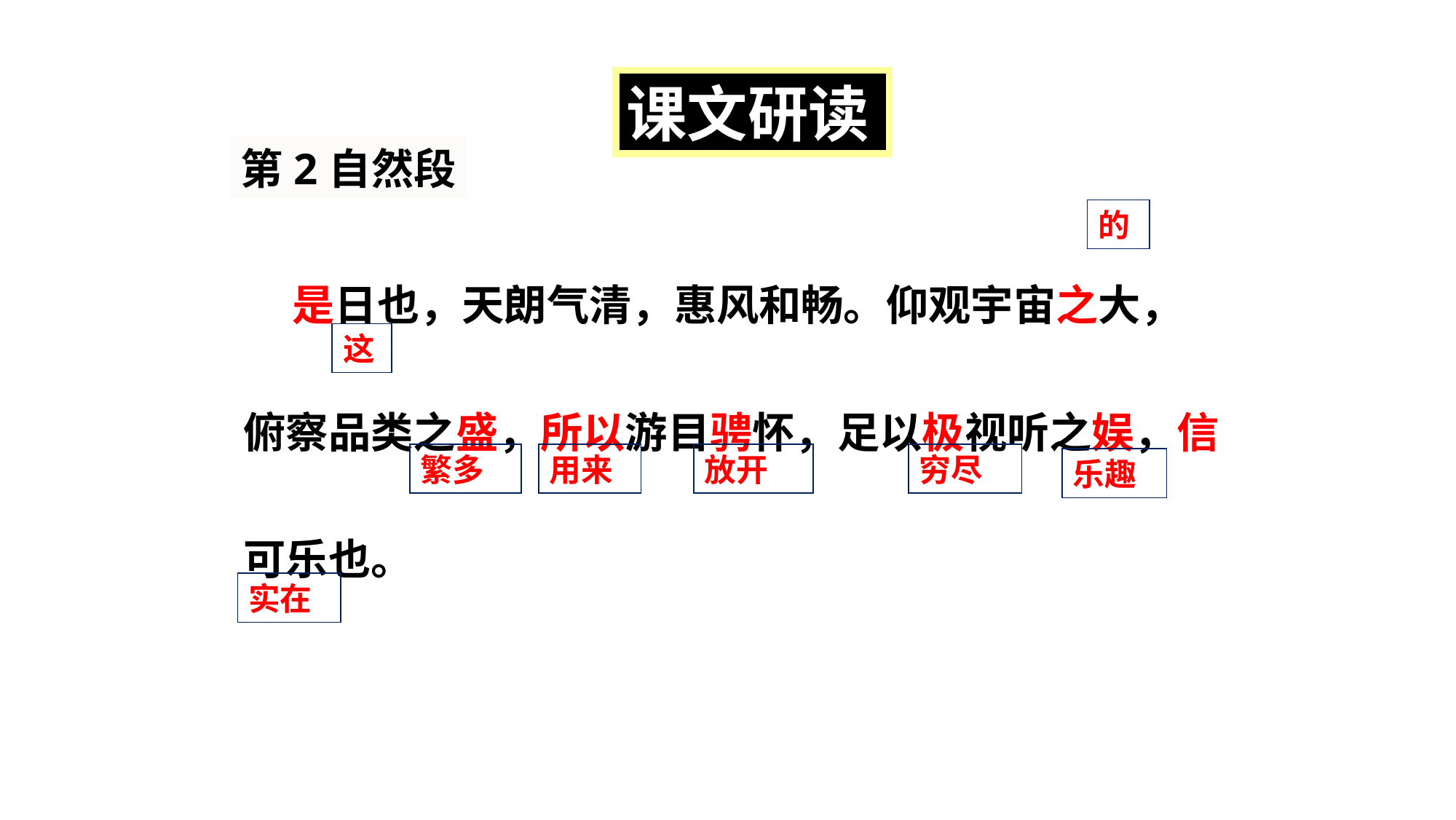

课文研读
第2自然段
    是日也，天朗气清，惠风和畅。仰观宇宙之大，俯察品类之盛，所以游目骋怀，足以极视听之娱，信可乐也。
的
这
繁多
用来
放开
穷尽
乐趣
实在